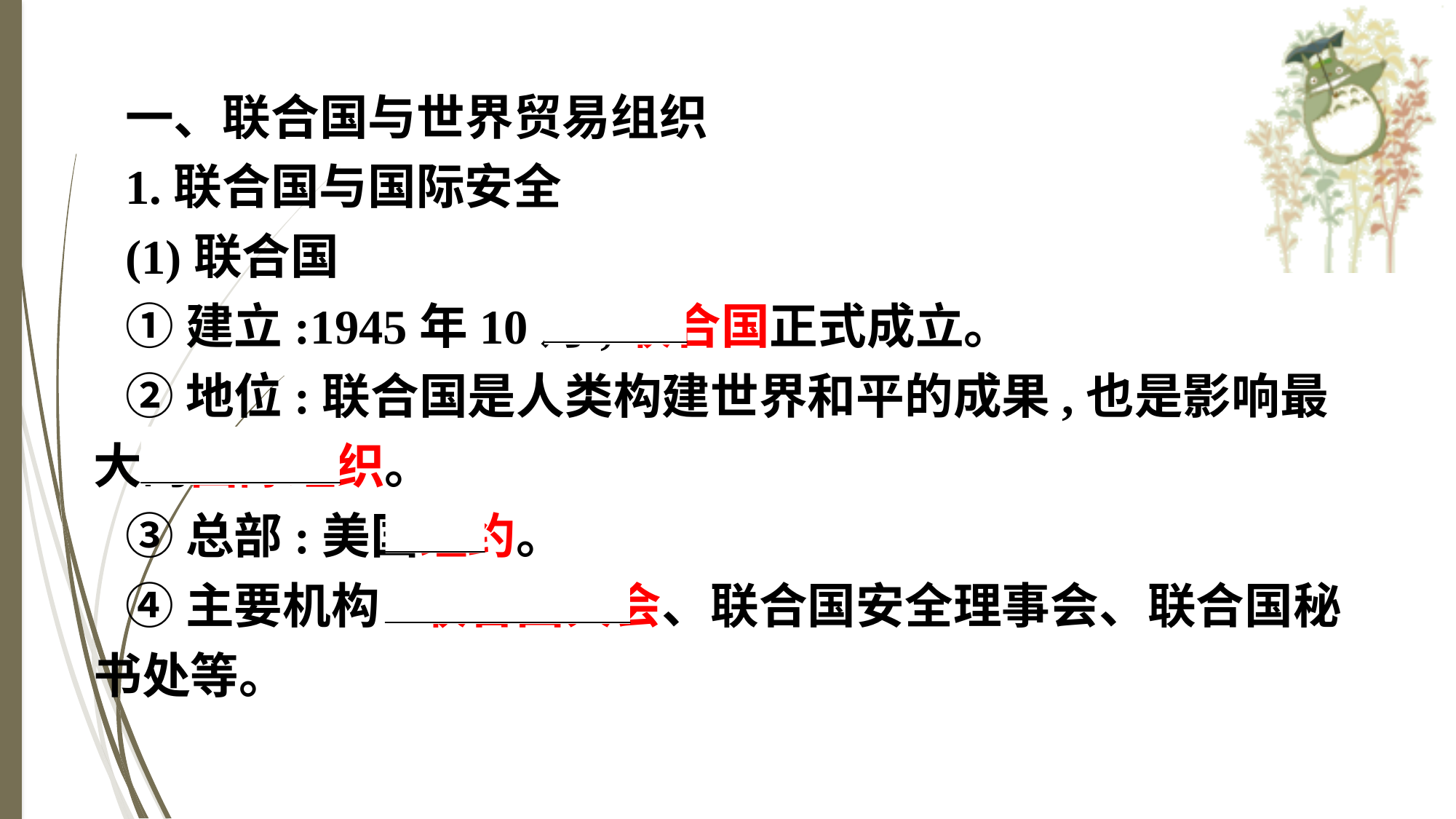

一、联合国与世界贸易组织
1.联合国与国际安全
(1)联合国
①建立:1945年10月,联合国正式成立。
②地位:联合国是人类构建世界和平的成果,也是影响最大的国际组织。
③总部:美国纽约。
④主要机构:联合国大会、联合国安全理事会、联合国秘书处等。